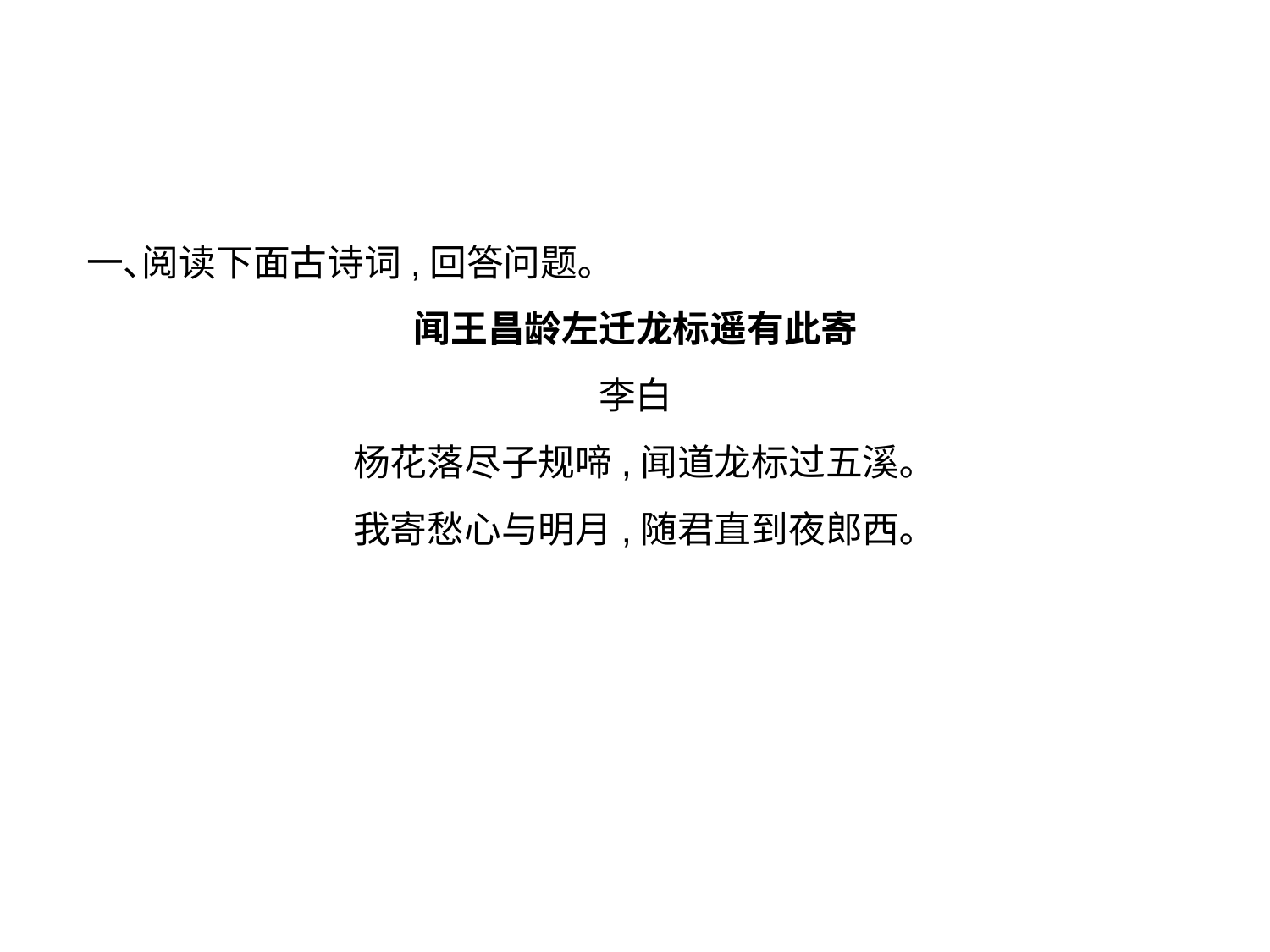

一､阅读下面古诗词,回答问题｡
闻王昌龄左迁龙标遥有此寄
李白
杨花落尽子规啼,闻道龙标过五溪｡
我寄愁心与明月,随君直到夜郎西｡